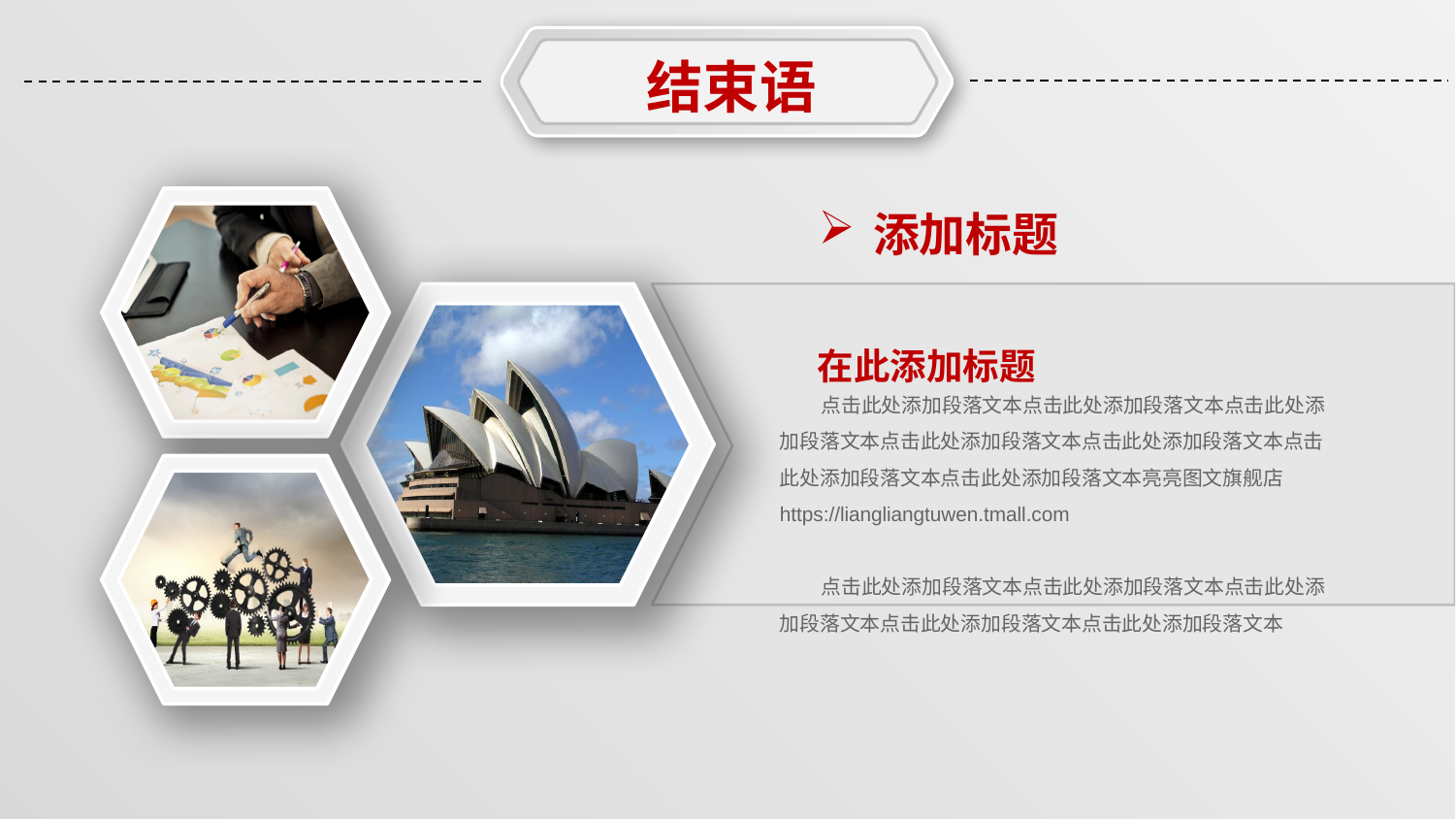

结束语
添加标题

在此添加标题
        点击此处添加段落文本点击此处添加段落文本点击此处添加段落文本点击此处添加段落文本点击此处添加段落文本点击此处添加段落文本点击此处添加段落文本亮亮图文旗舰店https://liangliangtuwen.tmall.com

        点击此处添加段落文本点击此处添加段落文本点击此处添加段落文本点击此处添加段落文本点击此处添加段落文本